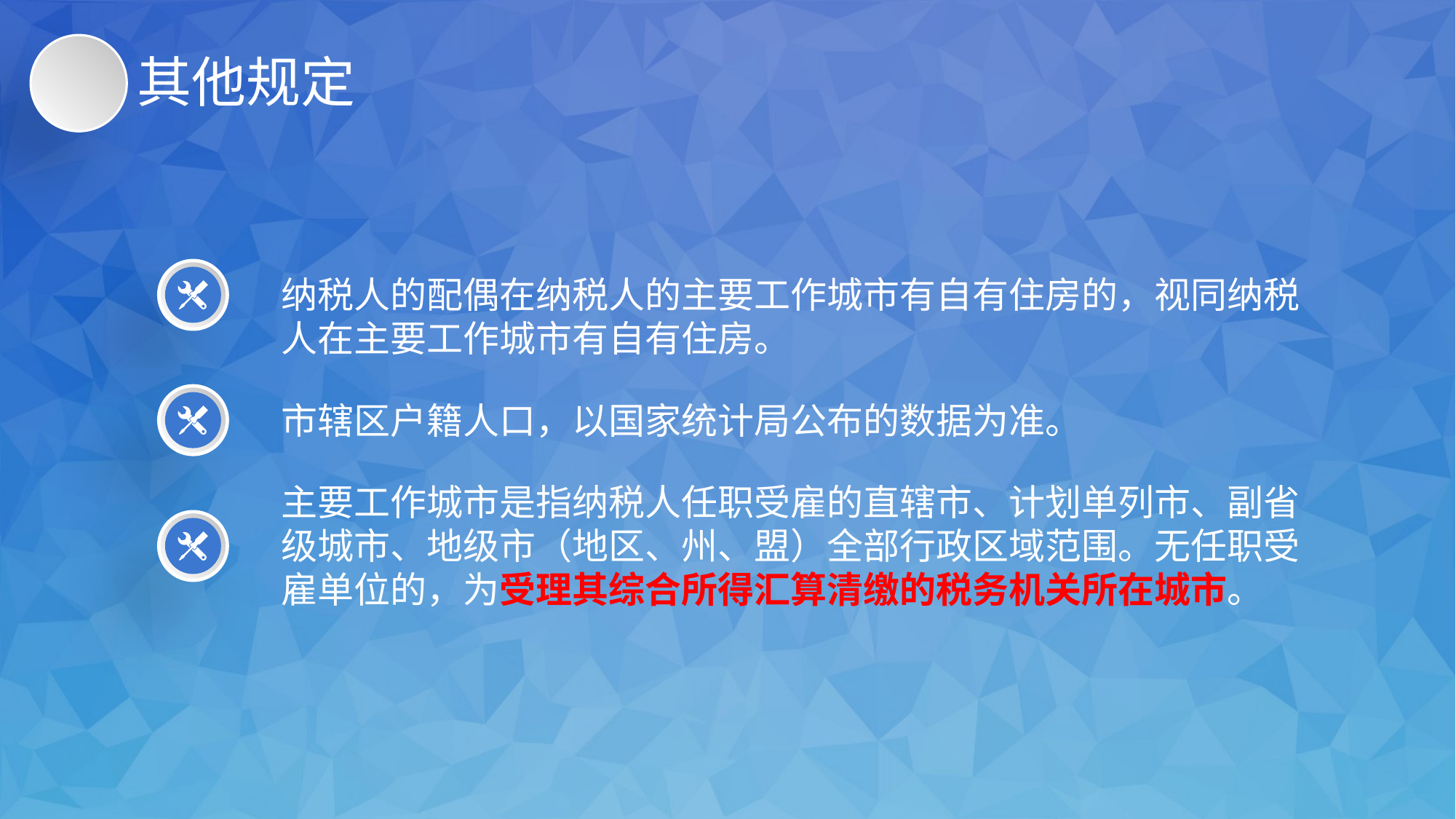

其他规定

纳税人的配偶在纳税人的主要工作城市有自有住房的，视同纳税人在主要工作城市有自有住房。

市辖区户籍人口，以国家统计局公布的数据为准。
主要工作城市是指纳税人任职受雇的直辖市、计划单列市、副省级城市、地级市（地区、州、盟）全部行政区域范围。无任职受雇单位的，为受理其综合所得汇算清缴的税务机关所在城市。